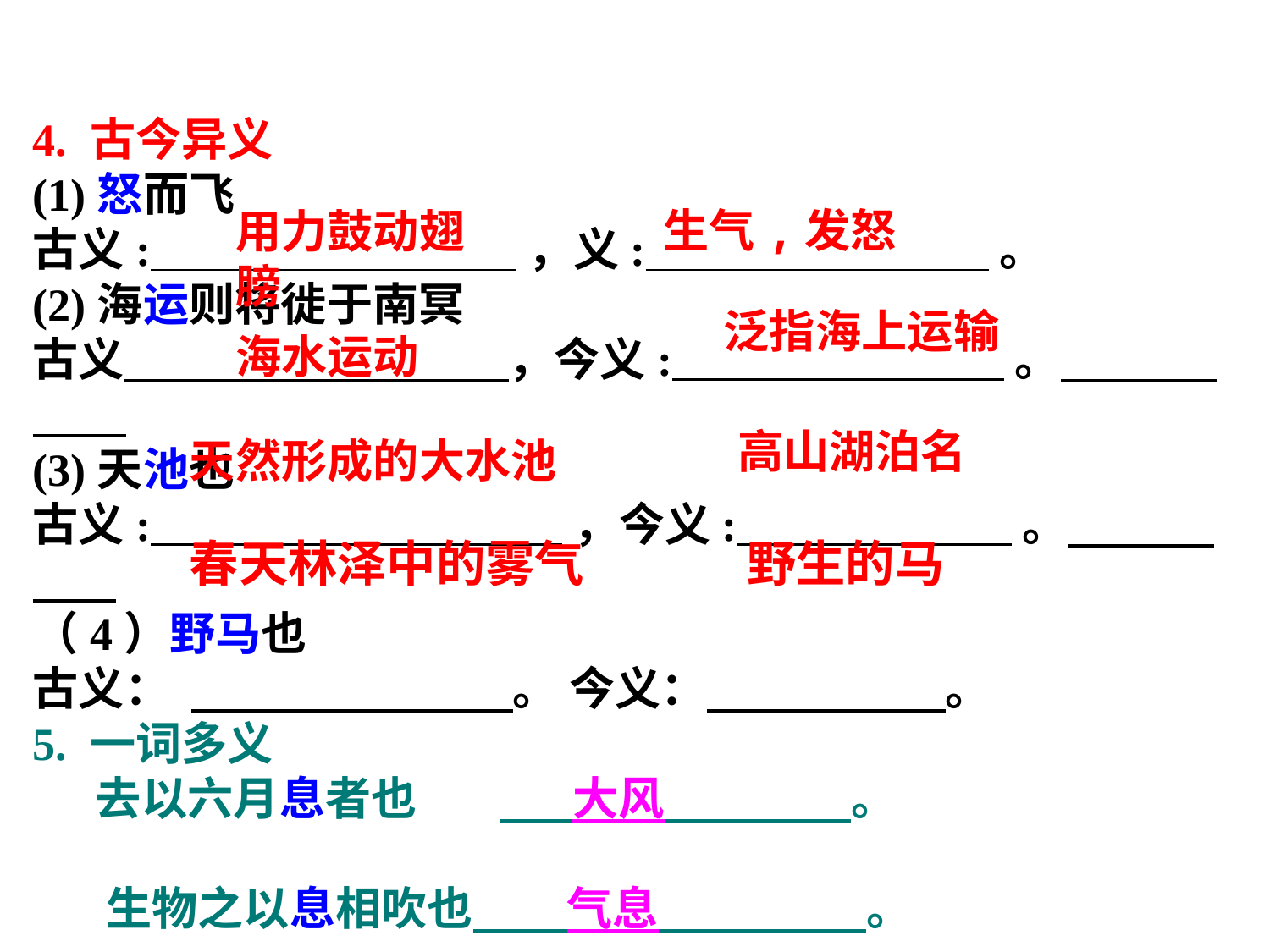

4. 古今异义
(1)怒而飞
古义:                                ，义:                              。
(2)海运则将徙于南冥
古义                                     ，今义:                             。
(3)天池也
古义:                                    ，今义:                        。
（4）野马也
古义：                                 。 今义：                       。
5. 一词多义
     去以六月息者也               大风                  。

      生物之以息相吹也         气息                    。

生气,发怒
用力鼓动翅膀
泛指海上运输
海水运动
高山湖泊名
天然形成的大水池
春天林泽中的雾气
野生的马